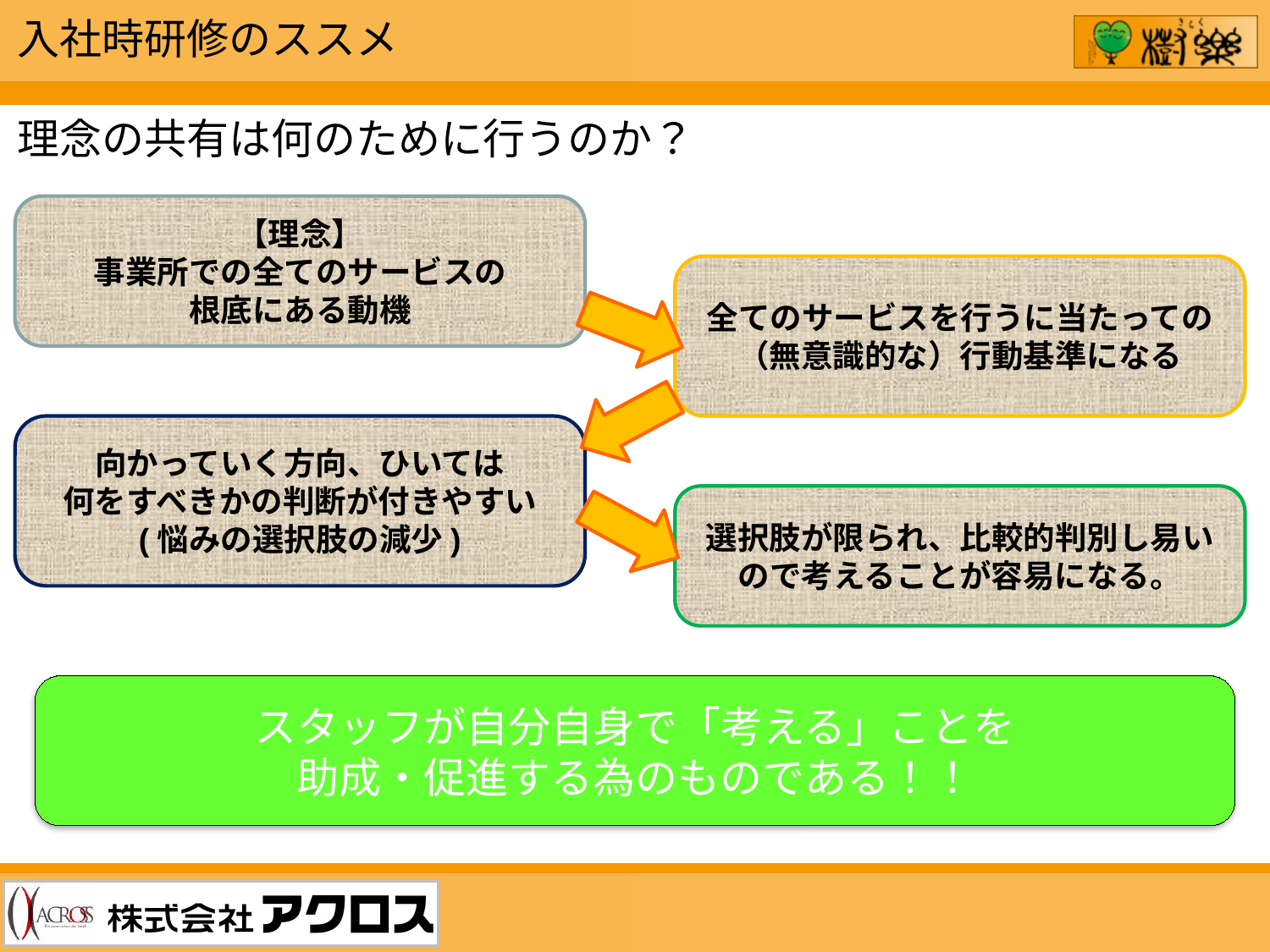

入社時研修のススメ
理念の共有は何のために行うのか？

【理念】
事業所での全てのサービスの
根底にある動機
全てのサービスを行うに当たっての
（無意識的な）行動基準になる

向かっていく方向、ひいては
何をすべきかの判断が付きやすい
(悩みの選択肢の減少)
選択肢が限られ、比較的判別し易いので考えることが容易になる。

スタッフが自分自身で「考える」ことを
助成・促進する為のものである！！